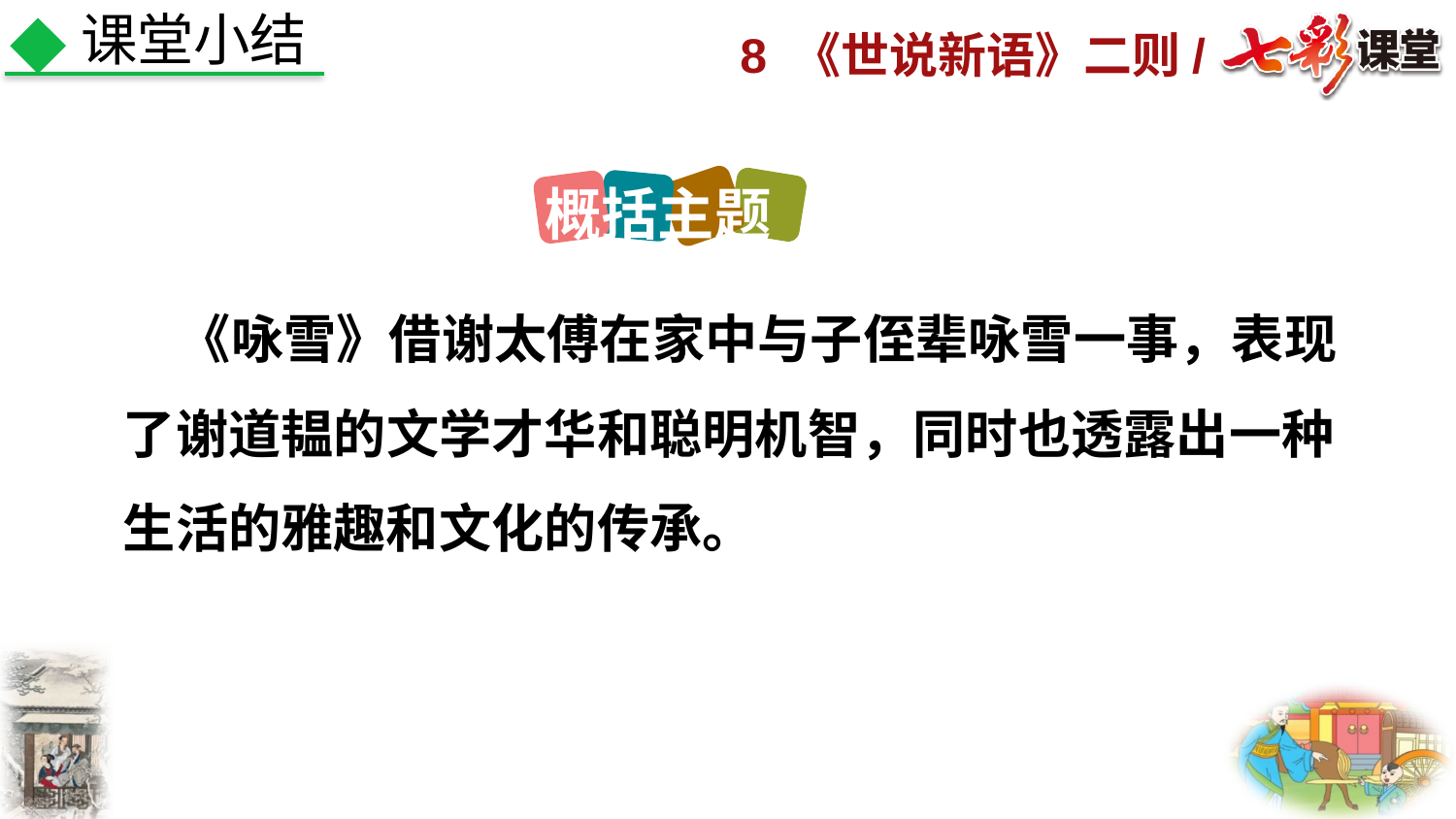

课堂小结

概括主题

    《咏雪》借谢太傅在家中与子侄辈咏雪一事，表现了谢道韫的文学才华和聪明机智，同时也透露出一种生活的雅趣和文化的传承。